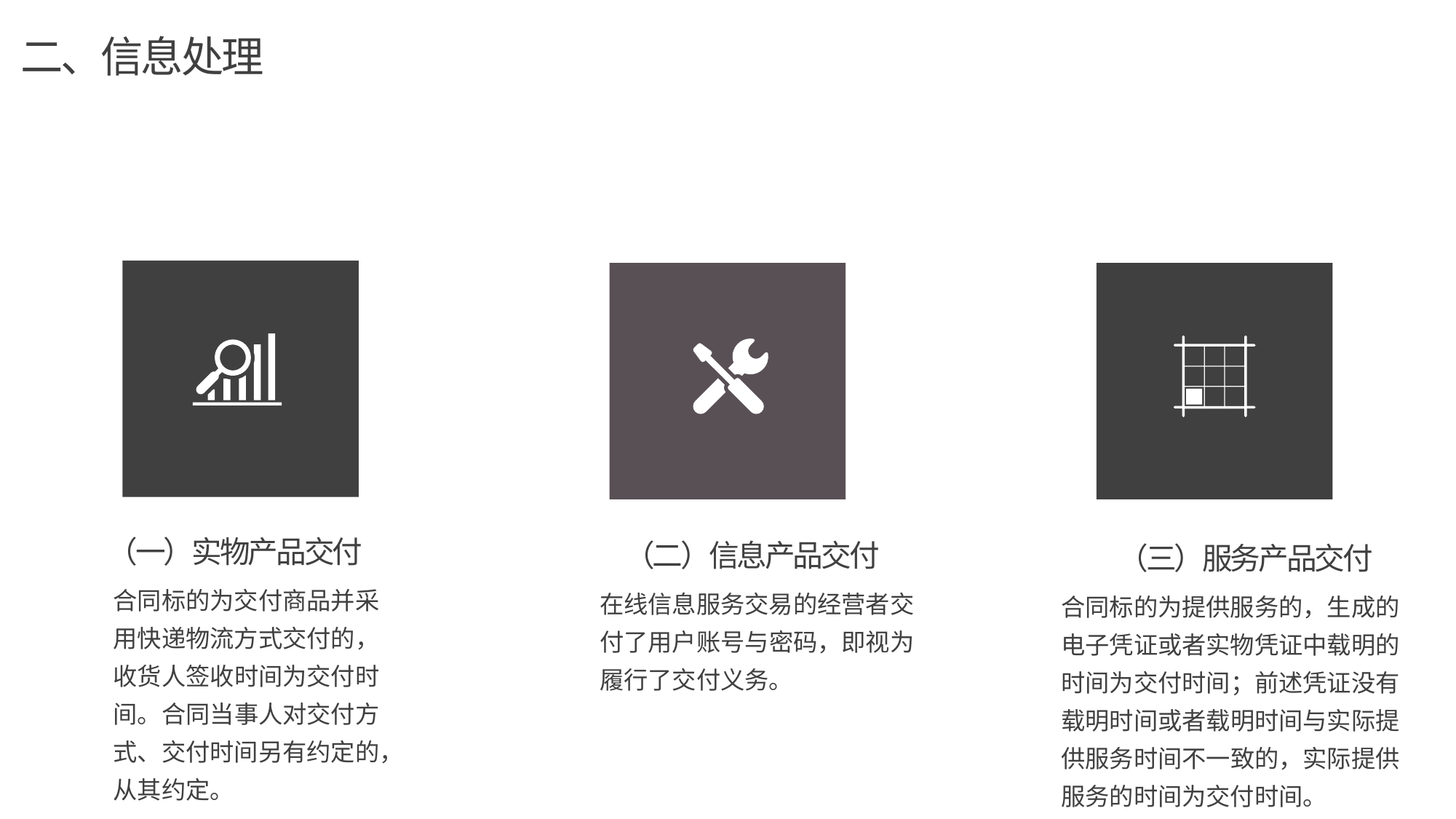

二、信息处理

（一）实物产品交付
（二）信息产品交付
（三）服务产品交付
合同标的为交付商品并采用快递物流方式交付的，收货人签收时间为交付时间。合同当事人对交付方式、交付时间另有约定的，从其约定。
在线信息服务交易的经营者交付了用户账号与密码，即视为履行了交付义务。
合同标的为提供服务的，生成的电子凭证或者实物凭证中载明的时间为交付时间；前述凭证没有载明时间或者载明时间与实际提供服务时间不一致的，实际提供服务的时间为交付时间。